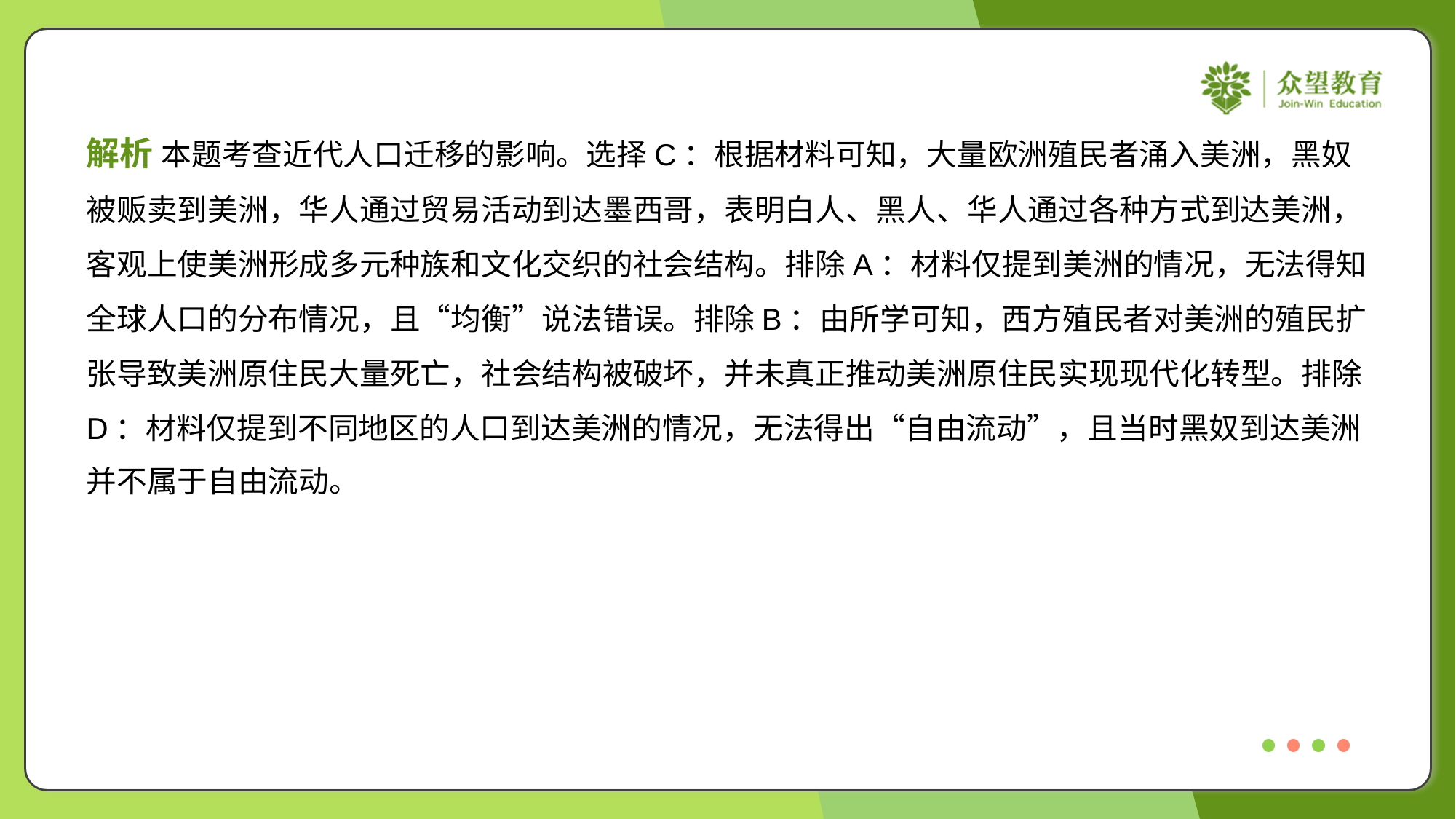

解析 本题考查近代人口迁移的影响。选择C：根据材料可知，大量欧洲殖民者涌入美洲，黑奴
被贩卖到美洲，华人通过贸易活动到达墨西哥，表明白人、黑人、华人通过各种方式到达美洲，
客观上使美洲形成多元种族和文化交织的社会结构。排除A：材料仅提到美洲的情况，无法得知
全球人口的分布情况，且“均衡”说法错误。排除B：由所学可知，西方殖民者对美洲的殖民扩
张导致美洲原住民大量死亡，社会结构被破坏，并未真正推动美洲原住民实现现代化转型。排除
D：材料仅提到不同地区的人口到达美洲的情况，无法得出“自由流动”，且当时黑奴到达美洲
并不属于自由流动。